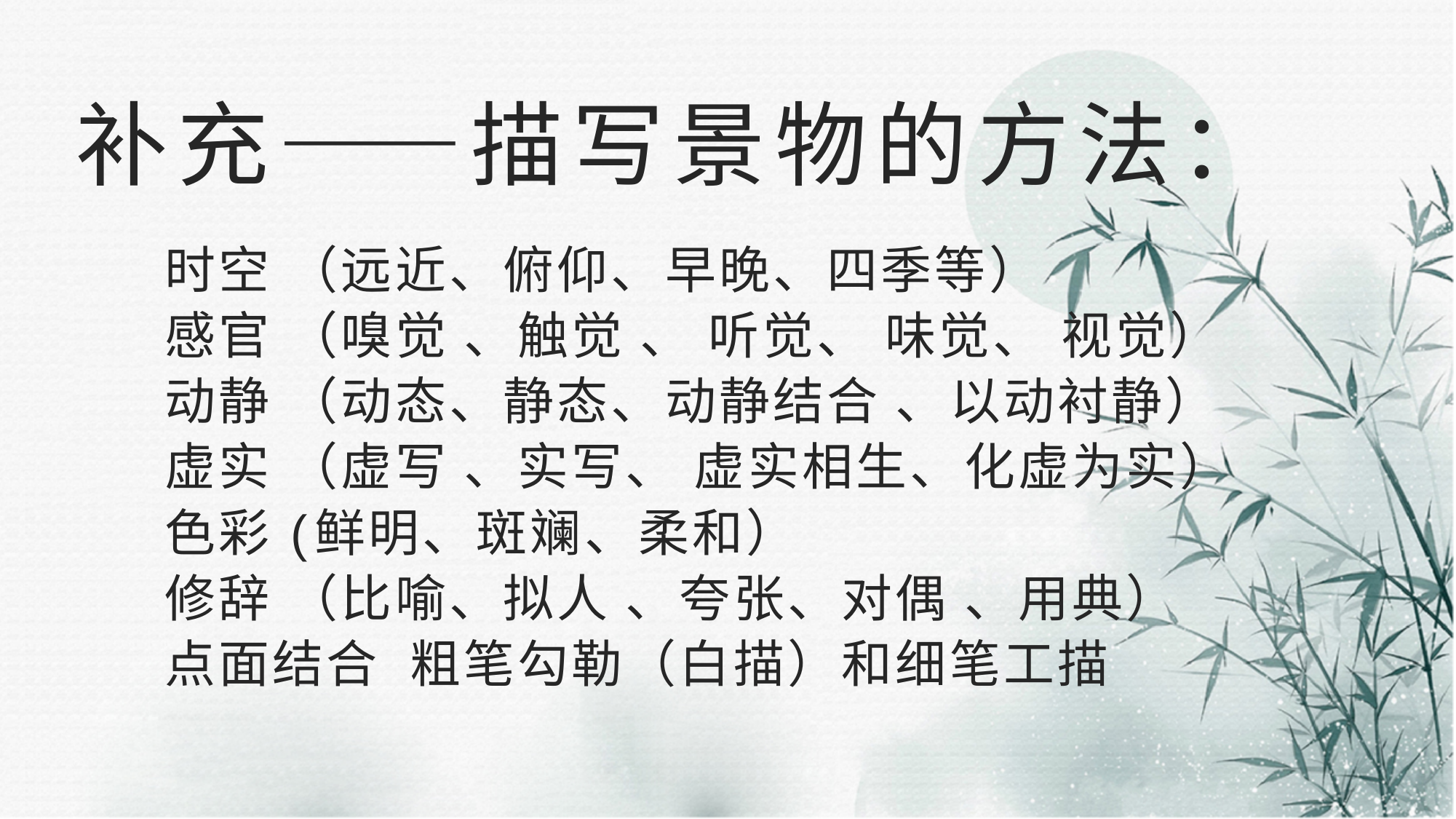

# 补充——描写景物的方法：
时空 （远近、俯仰、早晚、四季等）
感官 （嗅觉 、触觉 、 听觉、 味觉、 视觉）
动静 （动态、静态、动静结合 、以动衬静）
虚实 （虚写 、实写、 虚实相生、化虚为实）
色彩 (鲜明、斑斓、柔和）
修辞 （比喻、拟人 、夸张、对偶 、用典）
点面结合  粗笔勾勒（白描）和细笔工描